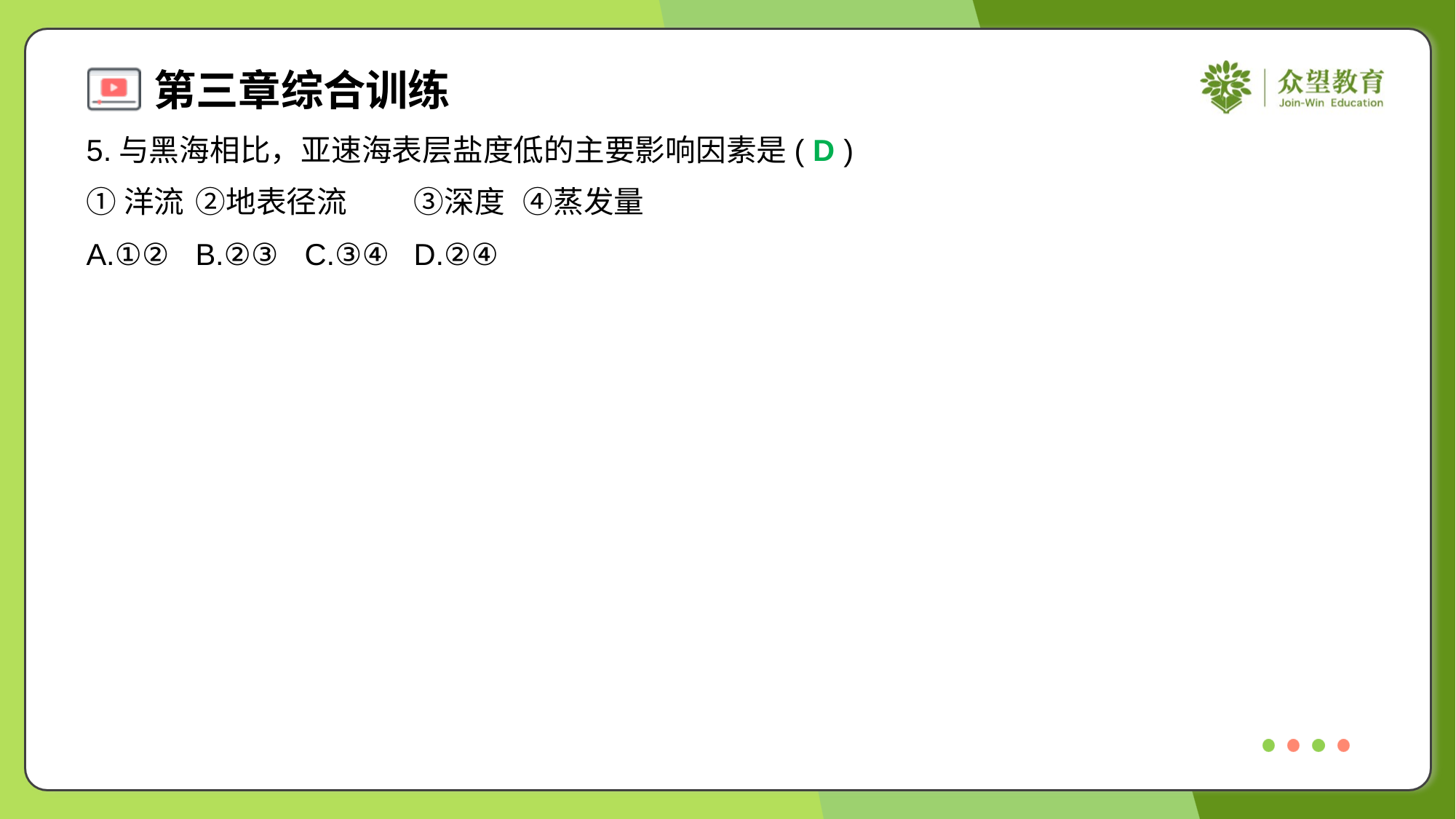

5.与黑海相比，亚速海表层盐度低的主要影响因素是(     )
D
①洋流	②地表径流	③深度	④蒸发量
A.①②	B.②③	C.③④	D.②④